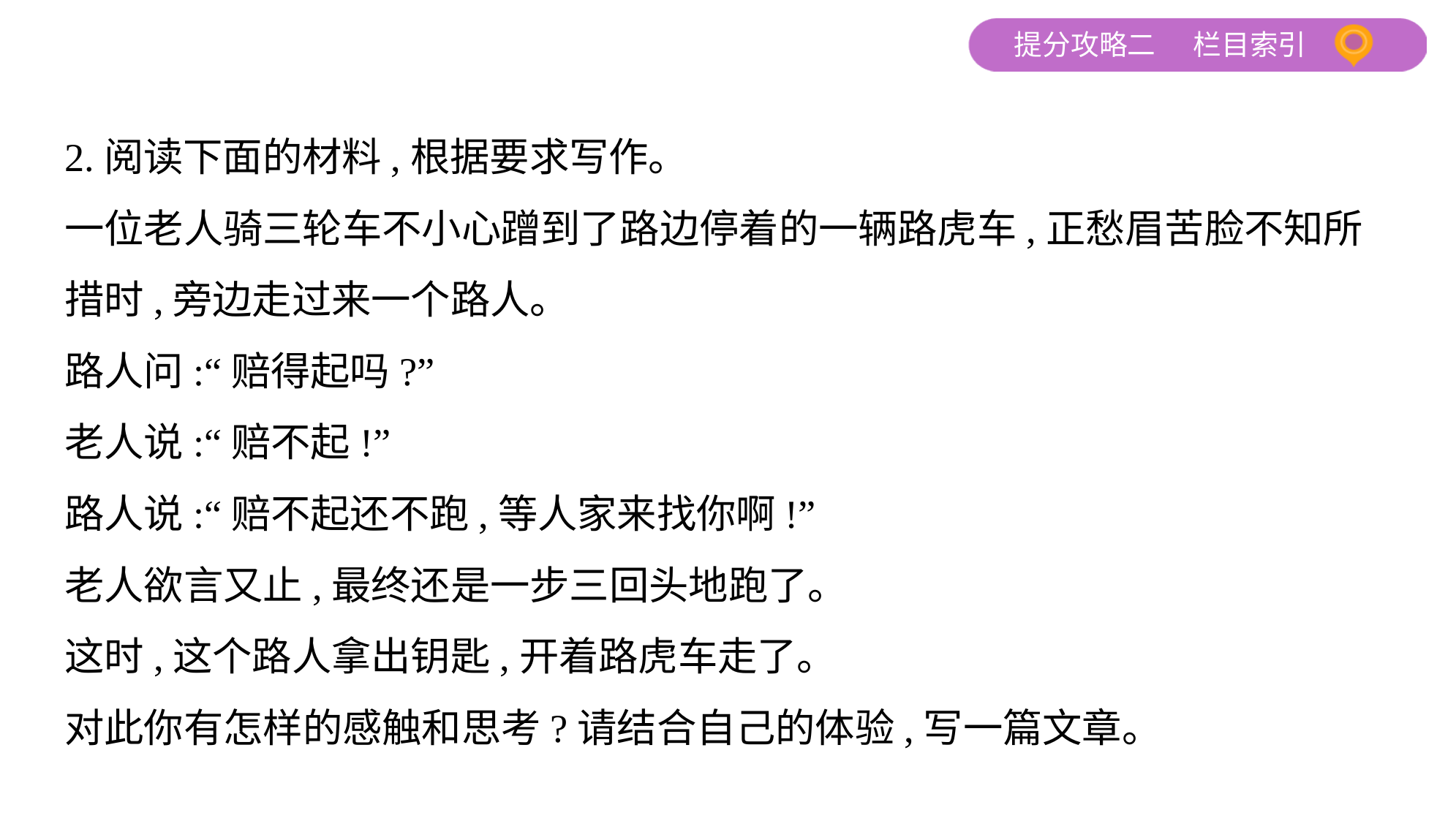

2.阅读下面的材料,根据要求写作。
一位老人骑三轮车不小心蹭到了路边停着的一辆路虎车,正愁眉苦脸不知所
措时,旁边走过来一个路人。
路人问:“赔得起吗?”
老人说:“赔不起!”
路人说:“赔不起还不跑,等人家来找你啊!”
老人欲言又止,最终还是一步三回头地跑了。
这时,这个路人拿出钥匙,开着路虎车走了。
对此你有怎样的感触和思考?请结合自己的体验,写一篇文章。